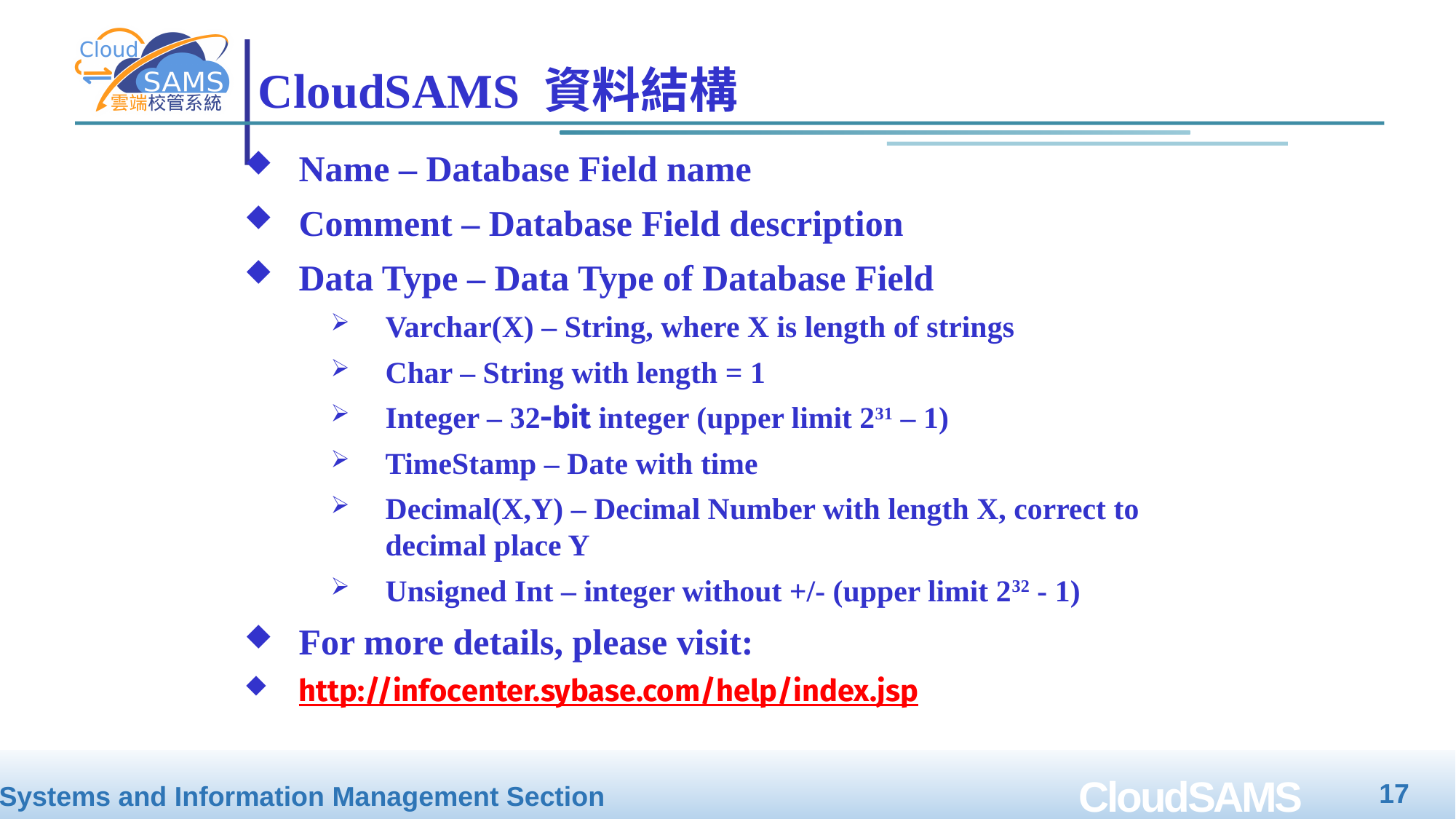

# CloudSAMS 資料結構
Name – Database Field name
Comment – Database Field description
Data Type – Data Type of Database Field
Varchar(X) – String, where X is length of strings
Char – String with length = 1
Integer – 32-bit integer (upper limit 231 – 1)
TimeStamp – Date with time
Decimal(X,Y) – Decimal Number with length X, correct to decimal place Y
Unsigned Int – integer without +/- (upper limit 232 - 1)
For more details, please visit:
http://infocenter.sybase.com/help/index.jsp
17